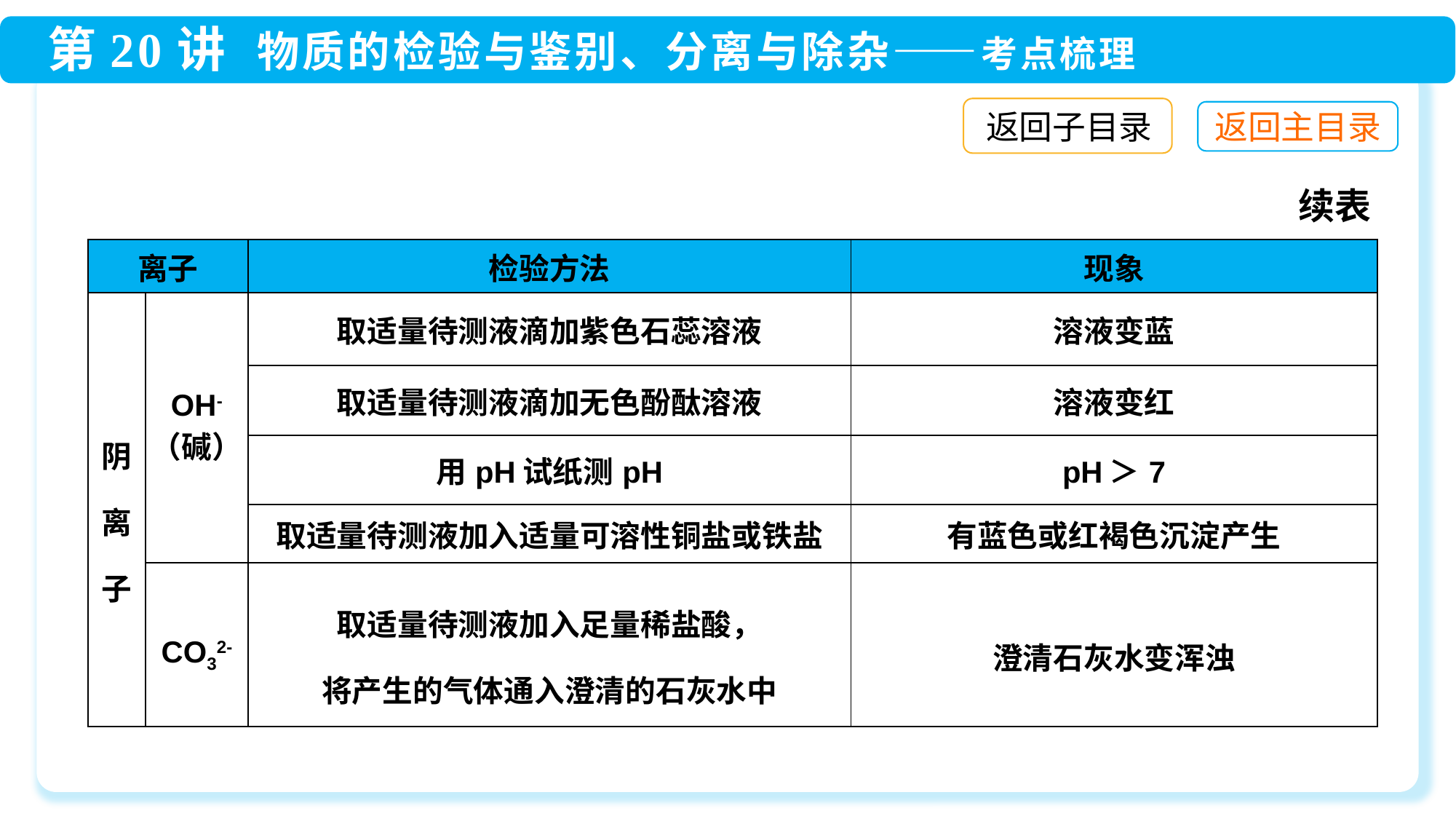

返回子目录
续表
| 离子 |  | 检验方法 | 现象 |
| --- | --- | --- | --- |
| 阴离 子 | OH- （碱） | 取适量待测液滴加紫色石蕊溶液 | 溶液变蓝 |
|  |  | 取适量待测液滴加无色酚酞溶液 | 溶液变红 |
|  |  | 用pH试纸测pH | pH＞7 |
|  |  | 取适量待测液加入适量可溶性铜盐或铁盐 | 有蓝色或红褐色沉淀产生 |
|  | CO32- | 取适量待测液加入足量稀盐酸， 将产生的气体通入澄清的石灰水中 | 澄清石灰水变浑浊 |